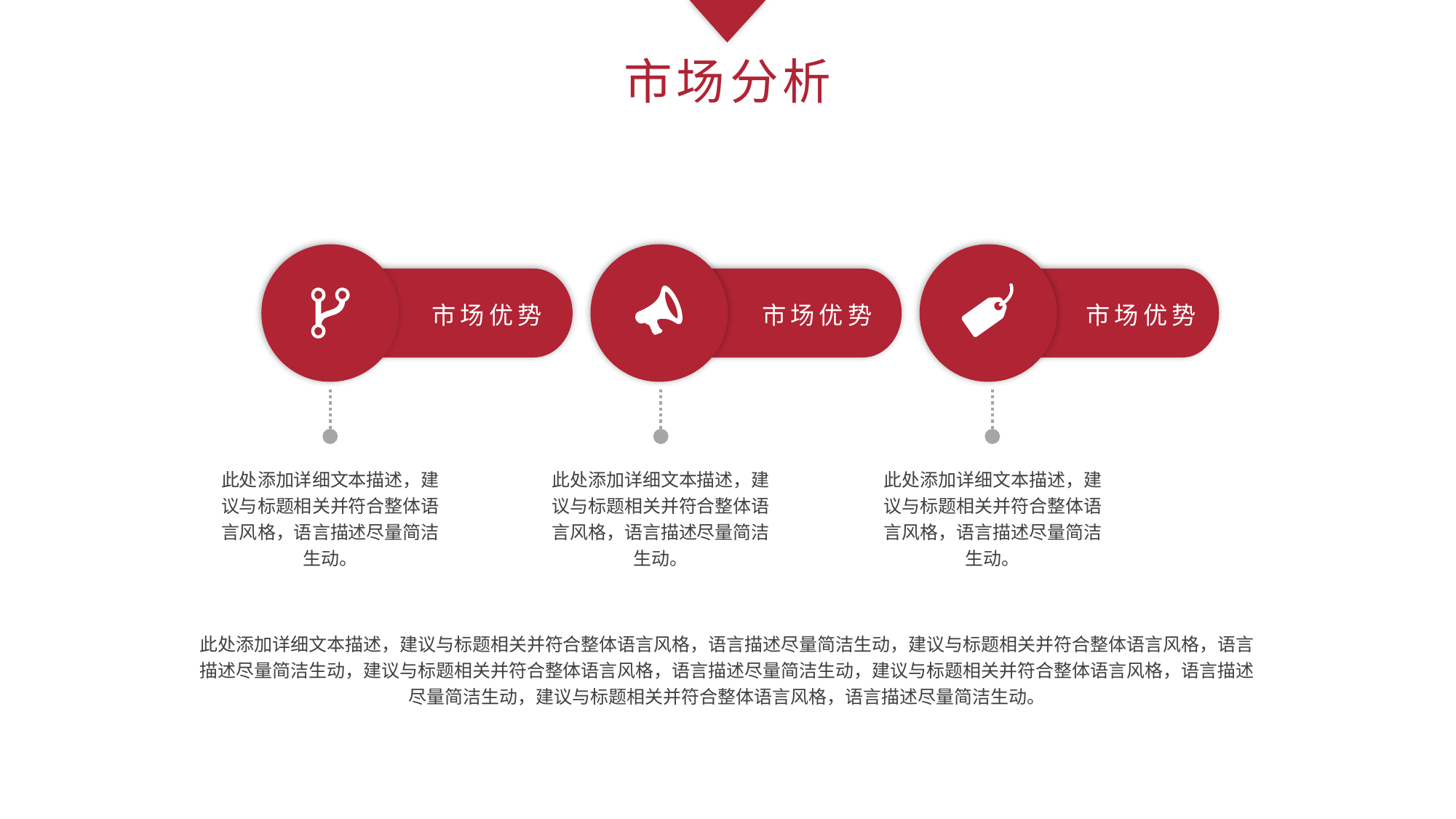

市场分析

市场优势

市场优势

市场优势
此处添加详细文本描述，建议与标题相关并符合整体语言风格，语言描述尽量简洁生动。
此处添加详细文本描述，建议与标题相关并符合整体语言风格，语言描述尽量简洁生动。
此处添加详细文本描述，建议与标题相关并符合整体语言风格，语言描述尽量简洁生动。
此处添加详细文本描述，建议与标题相关并符合整体语言风格，语言描述尽量简洁生动，建议与标题相关并符合整体语言风格，语言描述尽量简洁生动，建议与标题相关并符合整体语言风格，语言描述尽量简洁生动，建议与标题相关并符合整体语言风格，语言描述尽量简洁生动，建议与标题相关并符合整体语言风格，语言描述尽量简洁生动。
PPT下载 http://www.1ppt.com/xiazai/